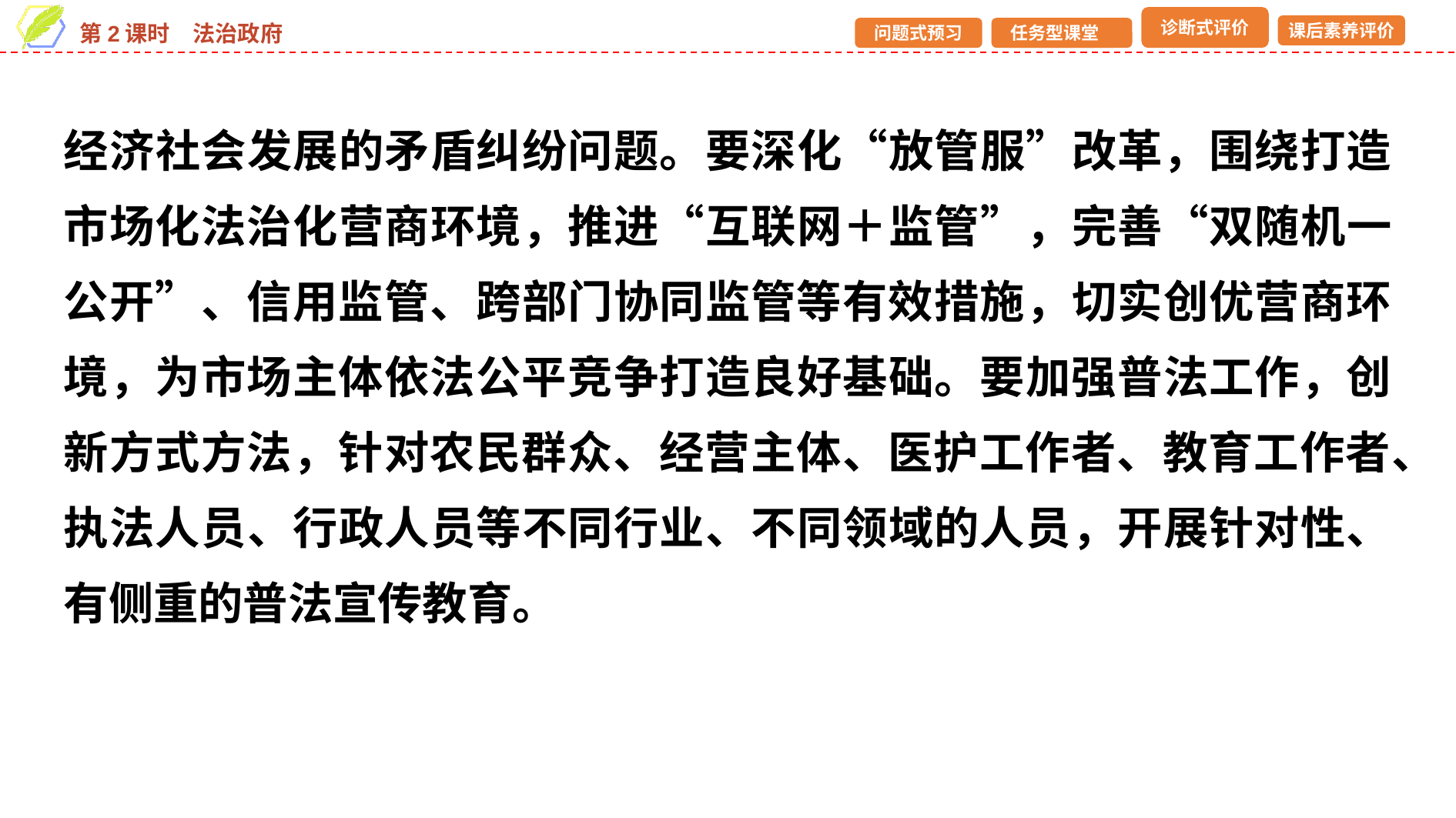

经济社会发展的矛盾纠纷问题。要深化“放管服”改革，围绕打造市场化法治化营商环境，推进“互联网＋监管”，完善“双随机一公开”、信用监管、跨部门协同监管等有效措施，切实创优营商环境，为市场主体依法公平竞争打造良好基础。要加强普法工作，创新方式方法，针对农民群众、经营主体、医护工作者、教育工作者、执法人员、行政人员等不同行业、不同领域的人员，开展针对性、有侧重的普法宣传教育。